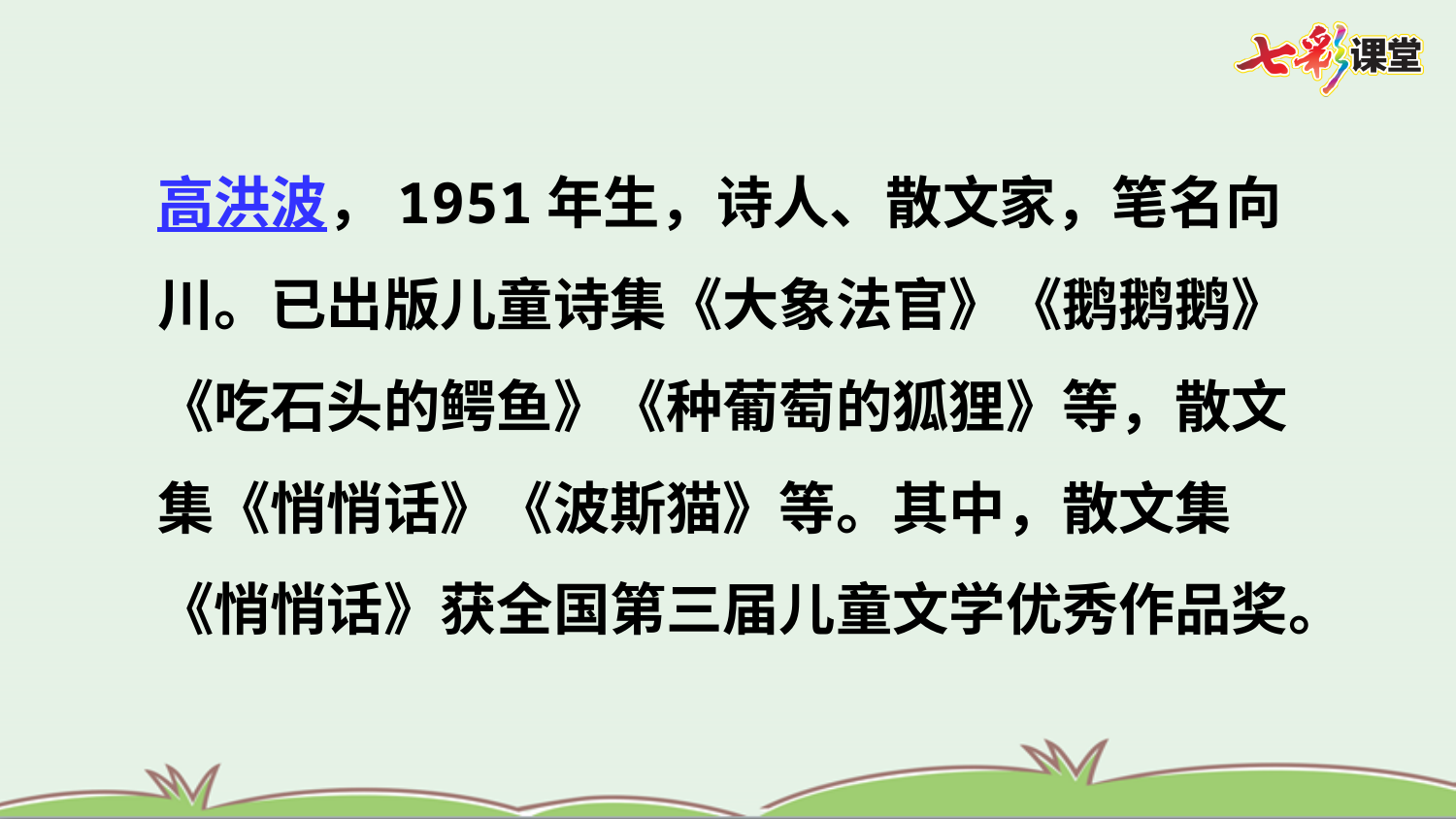

高洪波，1951年生，诗人、散文家，笔名向川。已出版儿童诗集《大象法官》《鹅鹅鹅》《吃石头的鳄鱼》《种葡萄的狐狸》等，散文集《悄悄话》《波斯猫》等。其中，散文集《悄悄话》获全国第三届儿童文学优秀作品奖。